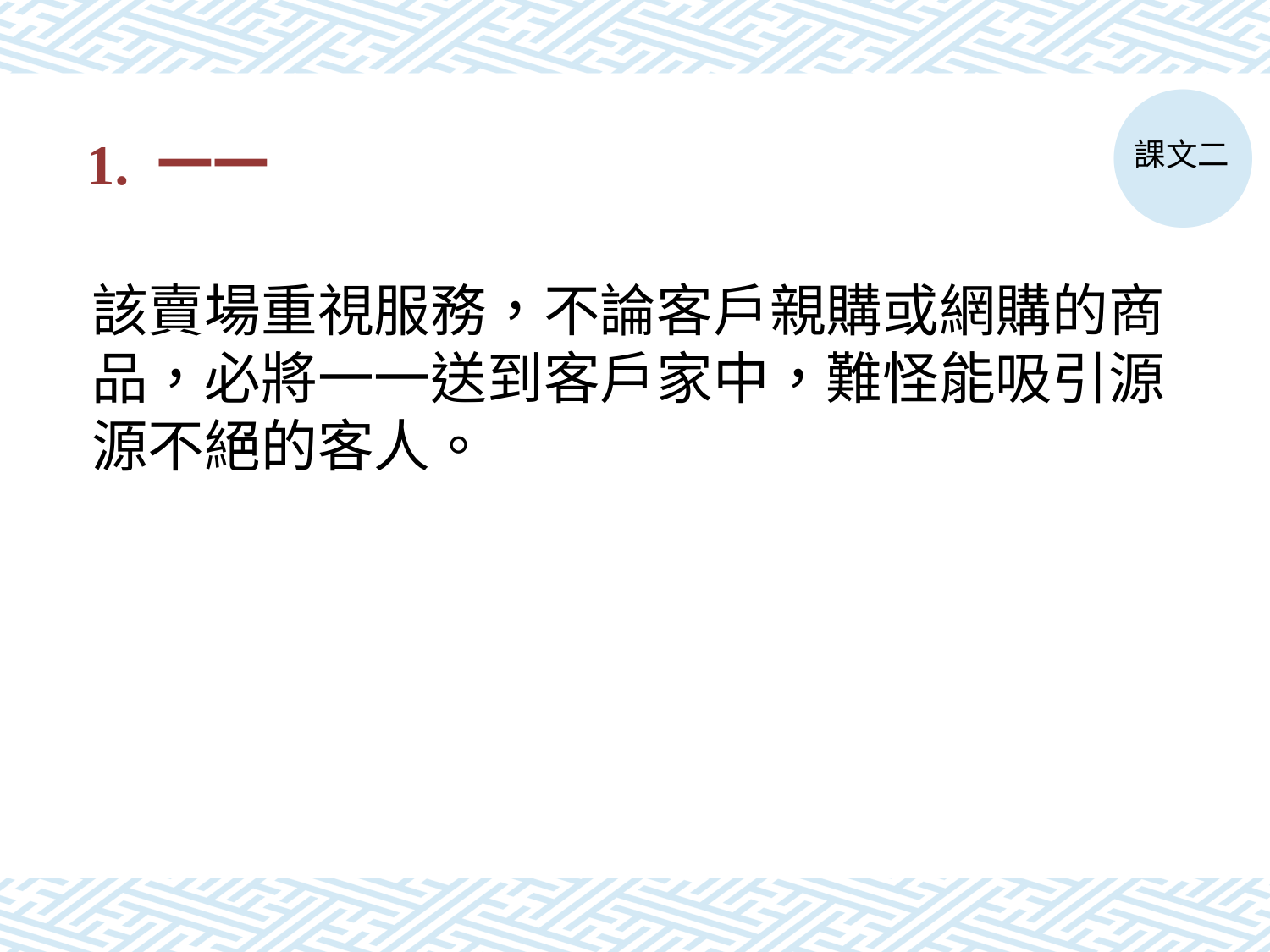

課文二
# 1. 一一
該賣場重視服務，不論客戶親購或網購的商品，必將一一送到客戶家中，難怪能吸引源源不絕的客人。